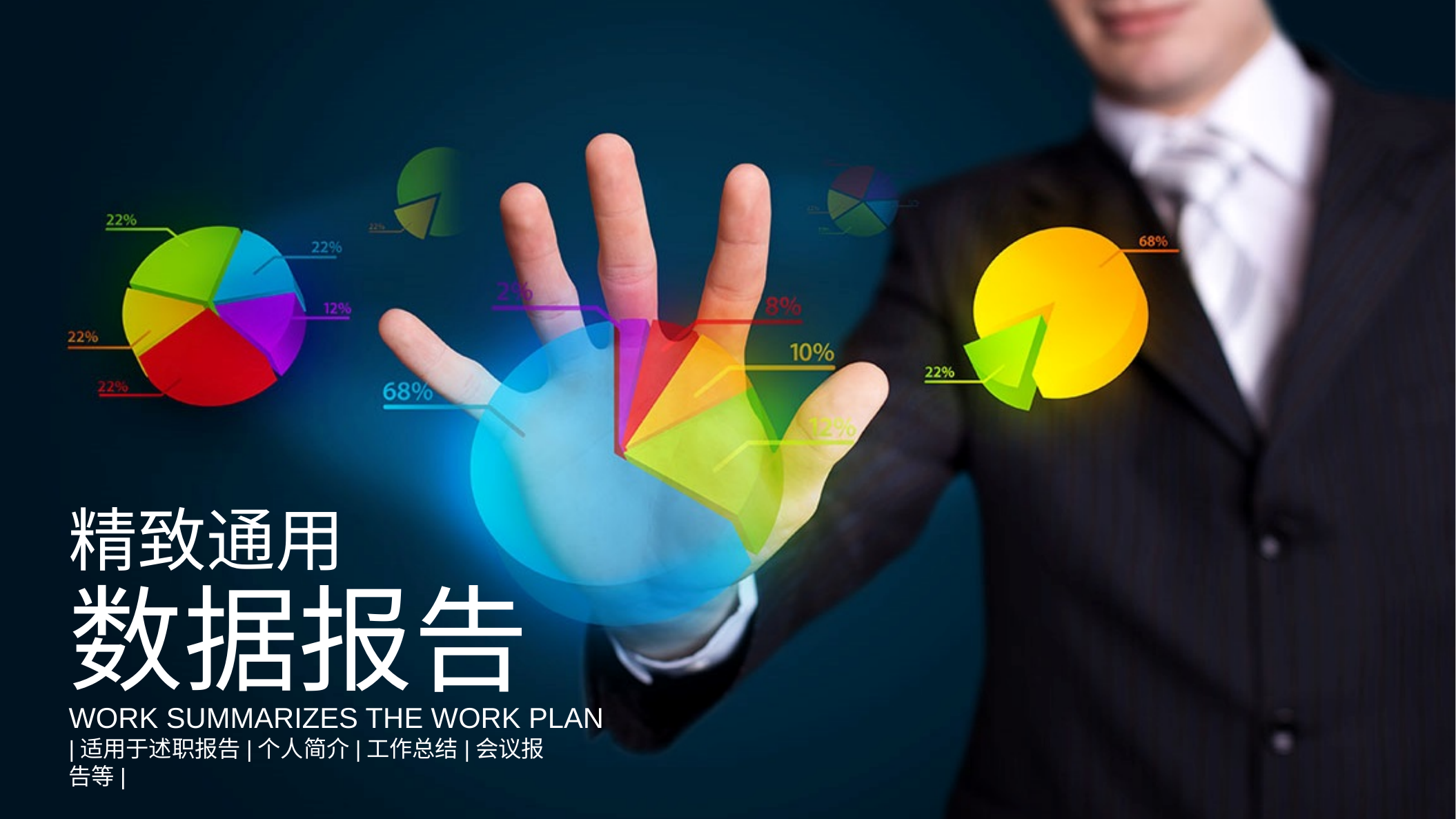

精致通用
数据报告
WORK SUMMARIZES THE WORK PLAN
|适用于述职报告|个人简介|工作总结|会议报告等|